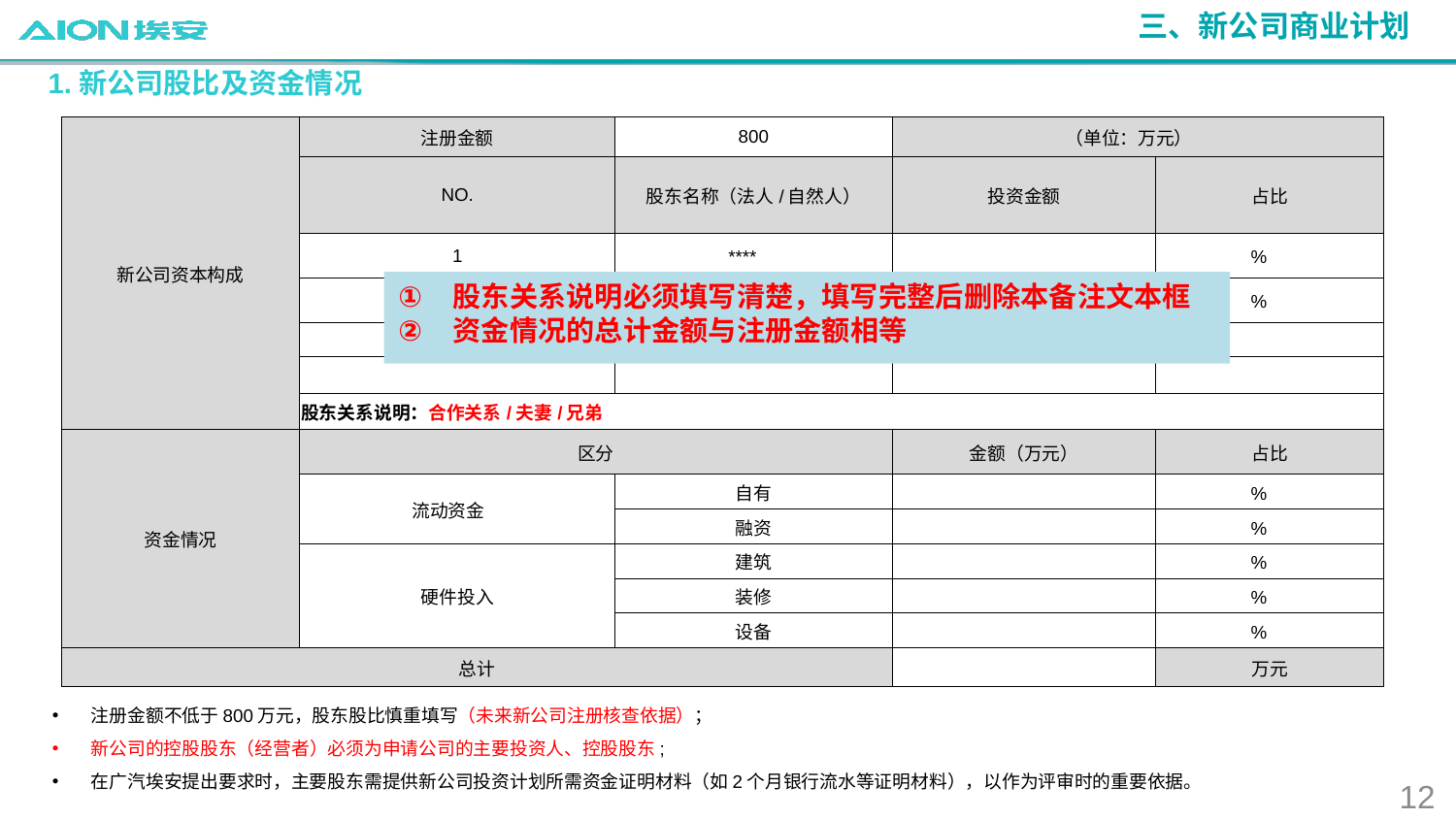

三、新公司商业计划
1.新公司股比及资金情况
| 新公司资本构成 | 注册金额 | 800 | （单位：万元） |  |
| --- | --- | --- | --- | --- |
|  | NO. | 股东名称（法人/自然人） | 投资金额 | 占比 |
|  | 1 | \*\*\*\* |  | % |
|  | 2 | \*\*\*\* |  | % |
|  |  |  |  |  |
|  |  |  |  |  |
|  | 股东关系说明：合作关系/夫妻/兄弟 |  |  |  |
| 资金情况 | 区分 |  | 金额（万元） | 占比 |
|  | 流动资金 | 自有 |  | % |
|  |  | 融资 |  | % |
|  | 硬件投入 | 建筑 |  | % |
|  |  | 装修 |  | % |
|  |  | 设备 |  | % |
| 总计 |  |  |  | 万元 |
股东关系说明必须填写清楚，填写完整后删除本备注文本框
资金情况的总计金额与注册金额相等
注册金额不低于800万元，股东股比慎重填写（未来新公司注册核查依据）；
新公司的控股股东（经营者）必须为申请公司的主要投资人、控股股东;
在广汽埃安提出要求时，主要股东需提供新公司投资计划所需资金证明材料（如2个月银行流水等证明材料），以作为评审时的重要依据。